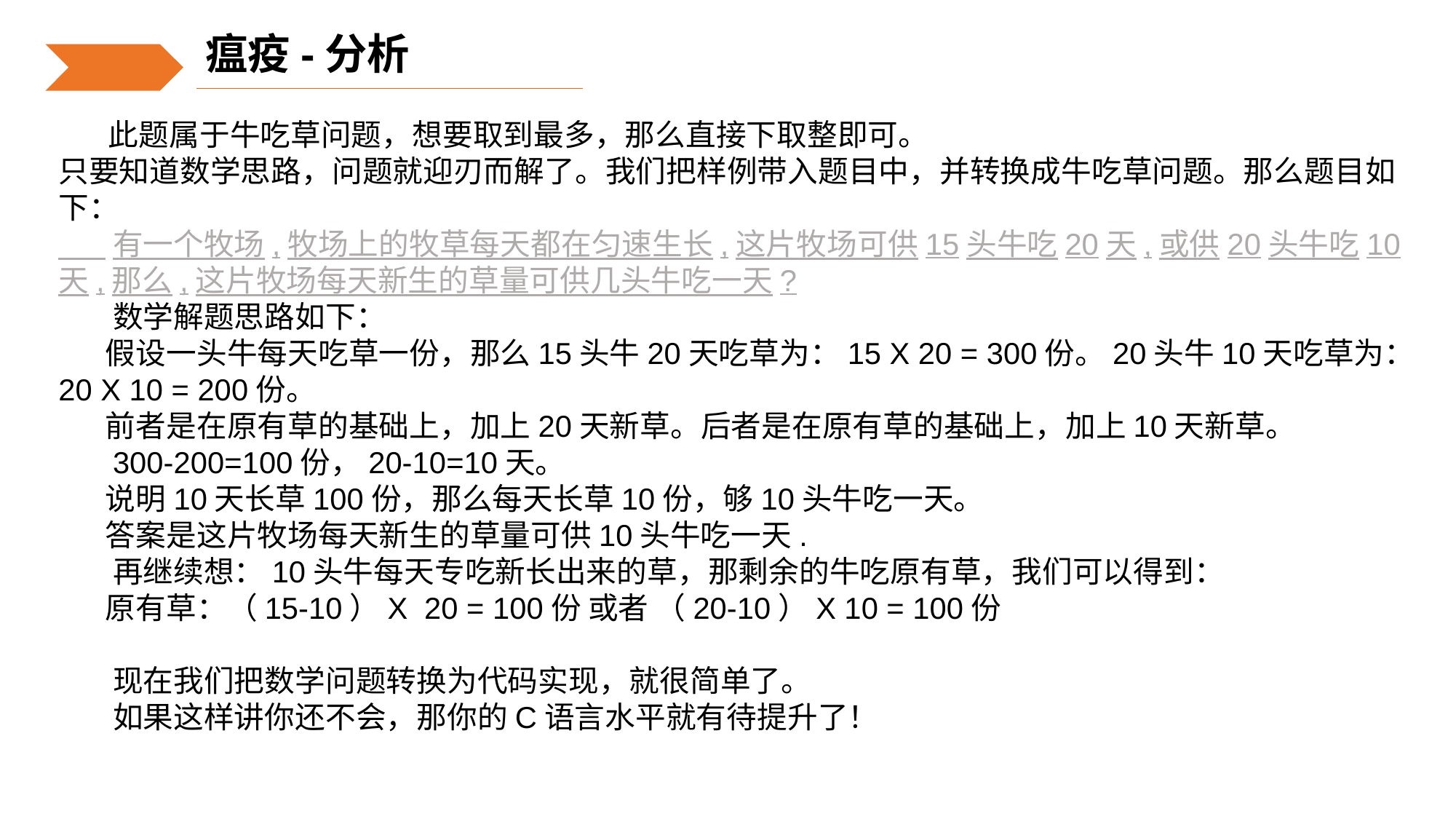

瘟疫-分析
       此题属于牛吃草问题，想要取到最多，那么直接下取整即可。
只要知道数学思路，问题就迎刃而解了。我们把样例带入题目中，并转换成牛吃草问题。那么题目如下：
       有一个牧场,牧场上的牧草每天都在匀速生长,这片牧场可供15头牛吃20天,或供20头牛吃10天,那么,这片牧场每天新生的草量可供几头牛吃一天?
       数学解题思路如下：
       假设一头牛每天吃草一份，那么15头牛20天吃草为：15 X 20 = 300份。20头牛10天吃草为：20 X 10 = 200份。
       前者是在原有草的基础上，加上20天新草。后者是在原有草的基础上，加上10天新草。
       300-200=100份，20-10=10天。
       说明10天长草100份，那么每天长草10份，够10头牛吃一天。
       答案是这片牧场每天新生的草量可供10头牛吃一天.
       再继续想：10头牛每天专吃新长出来的草，那剩余的牛吃原有草，我们可以得到：
       原有草：（15-10）X  20 = 100份 或者 （20-10）X 10 = 100份
       现在我们把数学问题转换为代码实现，就很简单了。
       如果这样讲你还不会，那你的C语言水平就有待提升了！